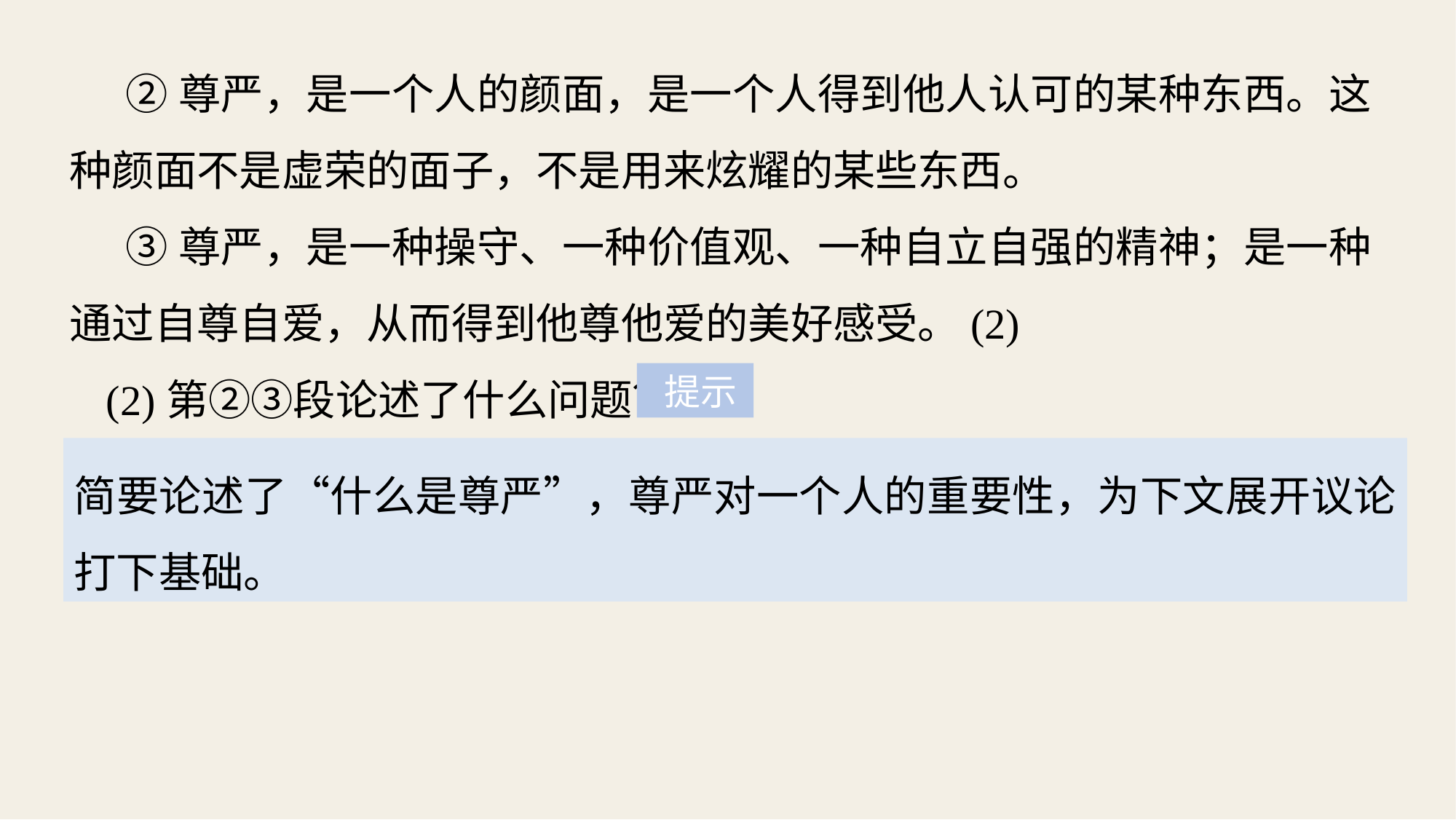

②尊严，是一个人的颜面，是一个人得到他人认可的某种东西。这种颜面不是虚荣的面子，不是用来炫耀的某些东西。
  ③尊严，是一种操守、一种价值观、一种自立自强的精神；是一种通过自尊自爱，从而得到他尊他爱的美好感受。(2)
(2)第②③段论述了什么问题？
 提示
简要论述了“什么是尊严”，尊严对一个人的重要性，为下文展开议论打下基础。